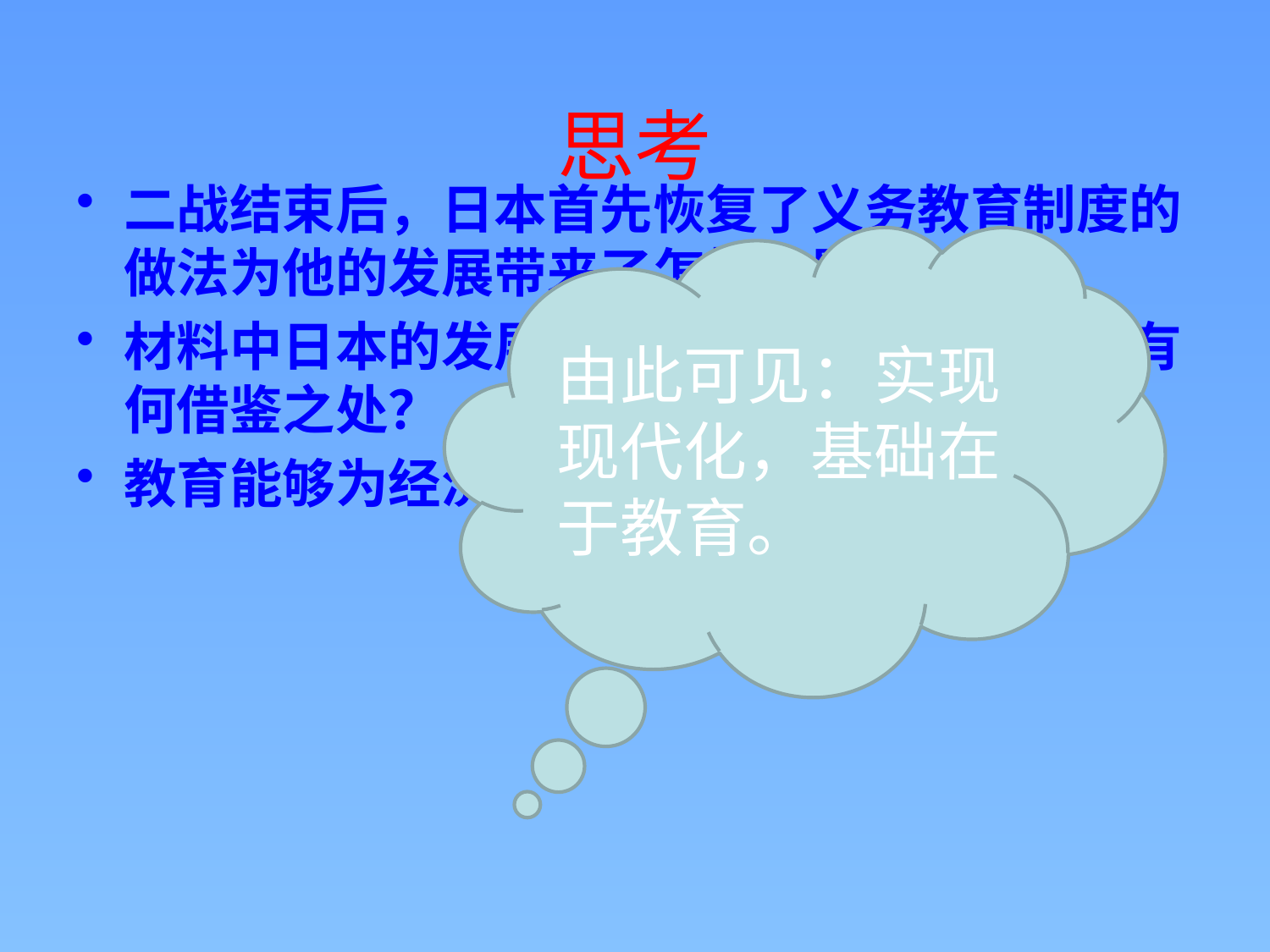

思考
二战结束后，日本首先恢复了义务教育制度的做法为他的发展带来了怎样的影响？
材料中日本的发展经验对我国的现代化建设有何借鉴之处？
教育能够为经济和社会发展培养哪些人才？

由此可见：实现现代化，基础在于教育。